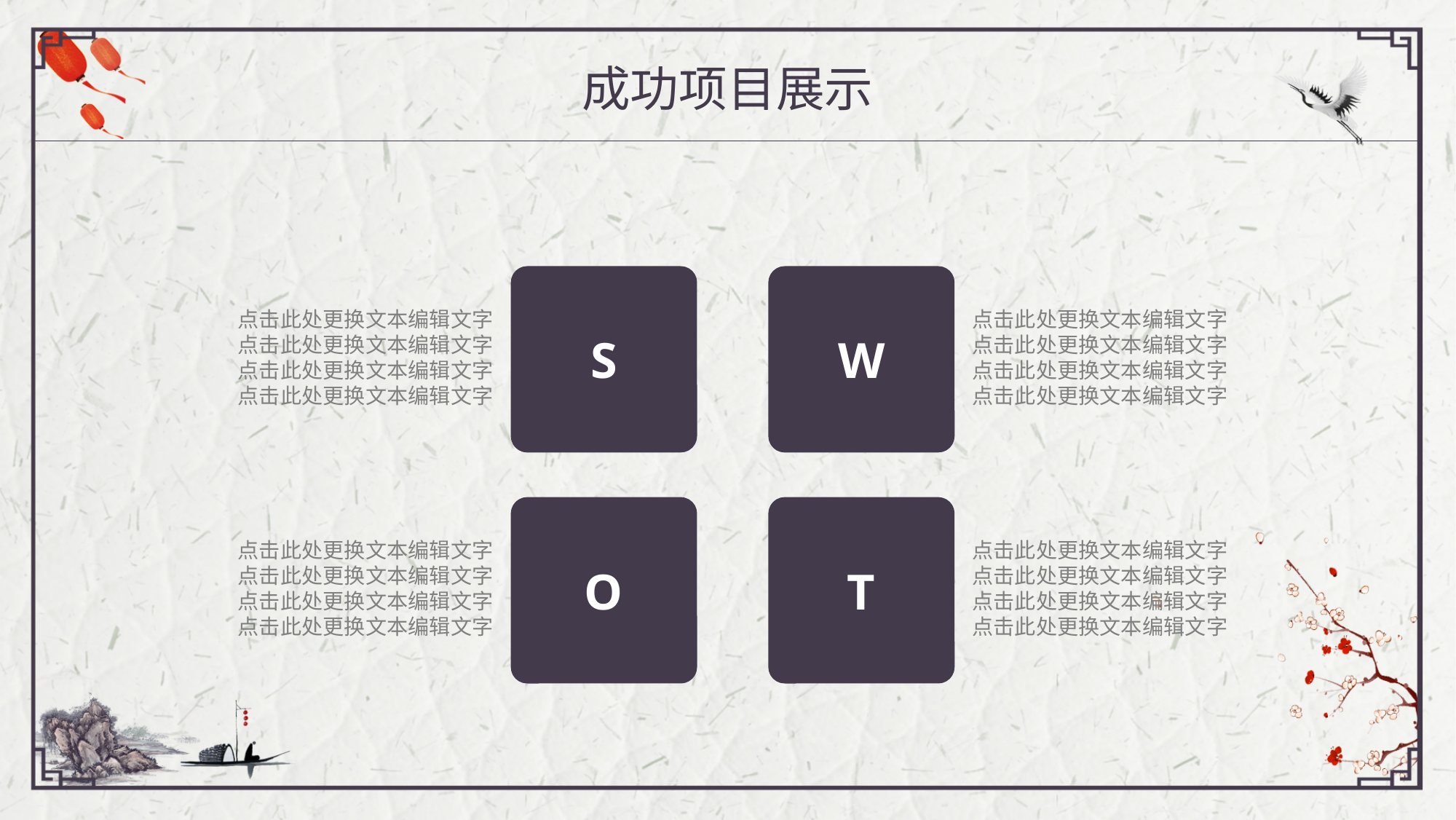

成功项目展示
S
W
点击此处更换文本编辑文字
点击此处更换文本编辑文字
点击此处更换文本编辑文字
点击此处更换文本编辑文字

点击此处更换文本编辑文字
点击此处更换文本编辑文字
点击此处更换文本编辑文字
点击此处更换文本编辑文字

O
T
点击此处更换文本编辑文字
点击此处更换文本编辑文字
点击此处更换文本编辑文字
点击此处更换文本编辑文字

点击此处更换文本编辑文字
点击此处更换文本编辑文字
点击此处更换文本编辑文字
点击此处更换文本编辑文字